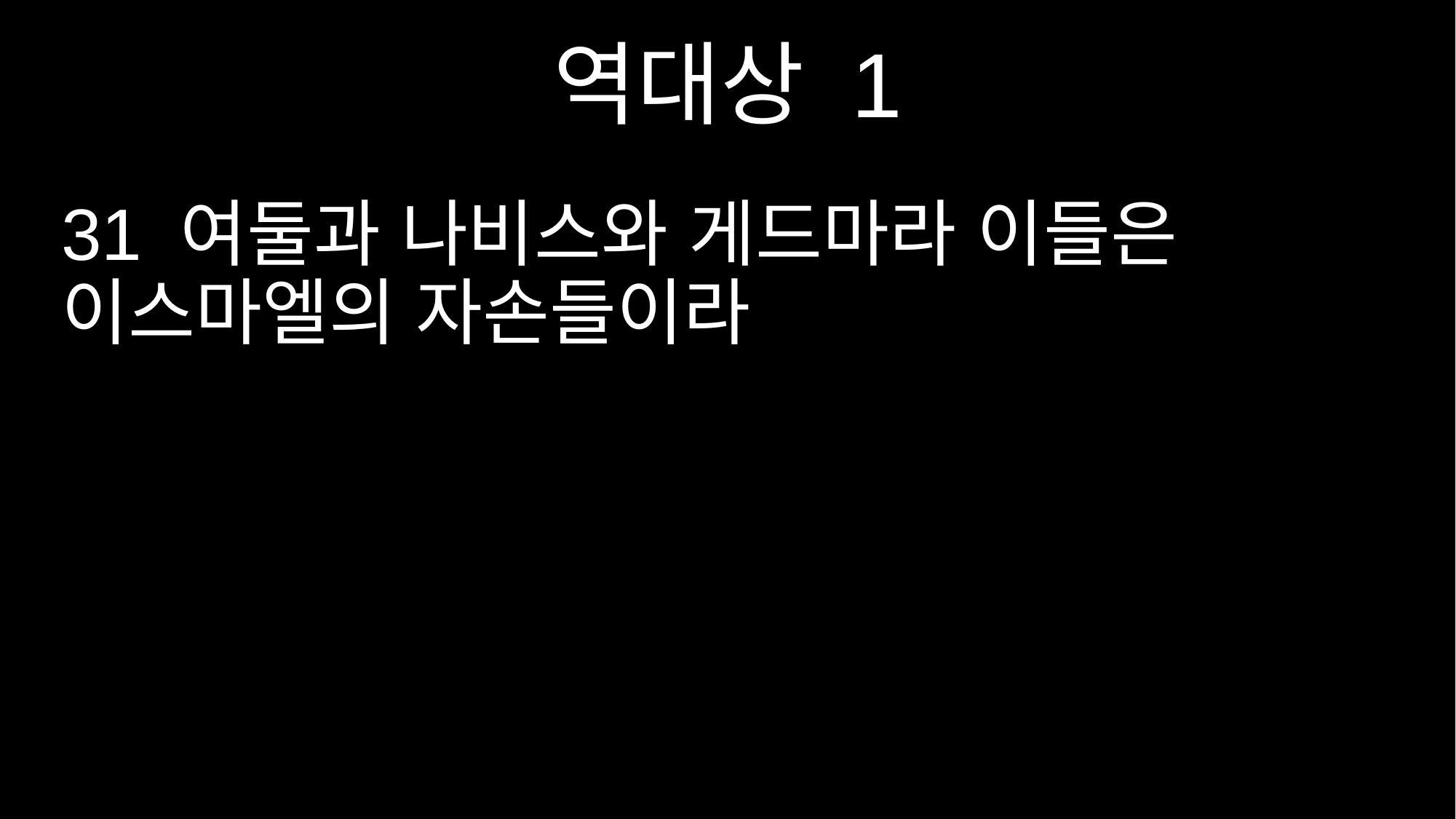

역대상 1
31 여둘과 나비스와 게드마라 이들은 이스마엘의 자손들이라